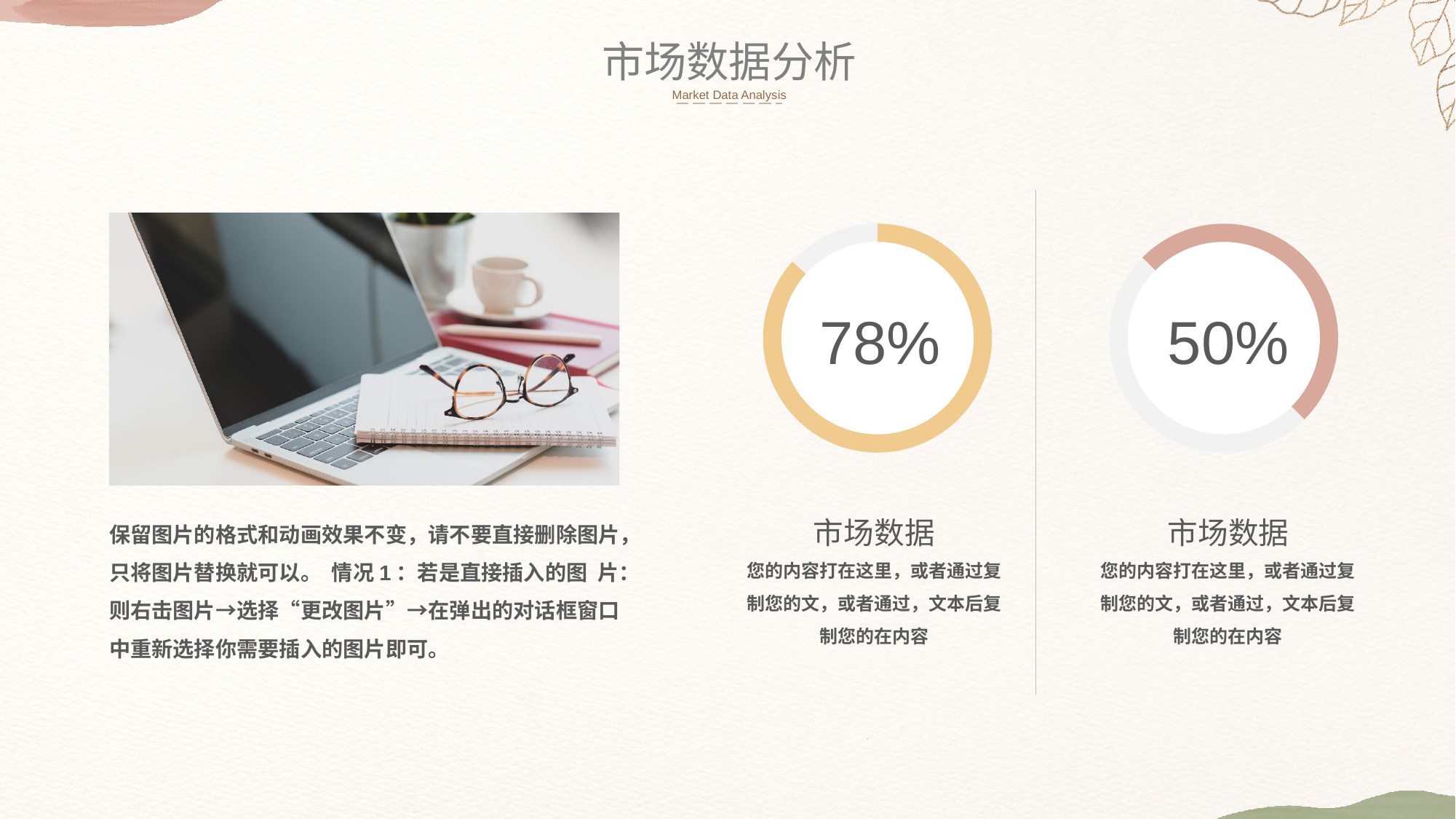

78%

50%
市场数据
您的内容打在这里，或者通过复制您的文，或者通过，文本后复制您的在内容
市场数据
您的内容打在这里，或者通过复制您的文，或者通过，文本后复制您的在内容

保留图片的格式和动画效果不变，请不要直接删除图片，只将图片替换就可以。  情况1：若是直接插入的图  片：则右击图片→选择“更改图片”→在弹出的对话框窗口中重新选择你需要插入的图片即可。